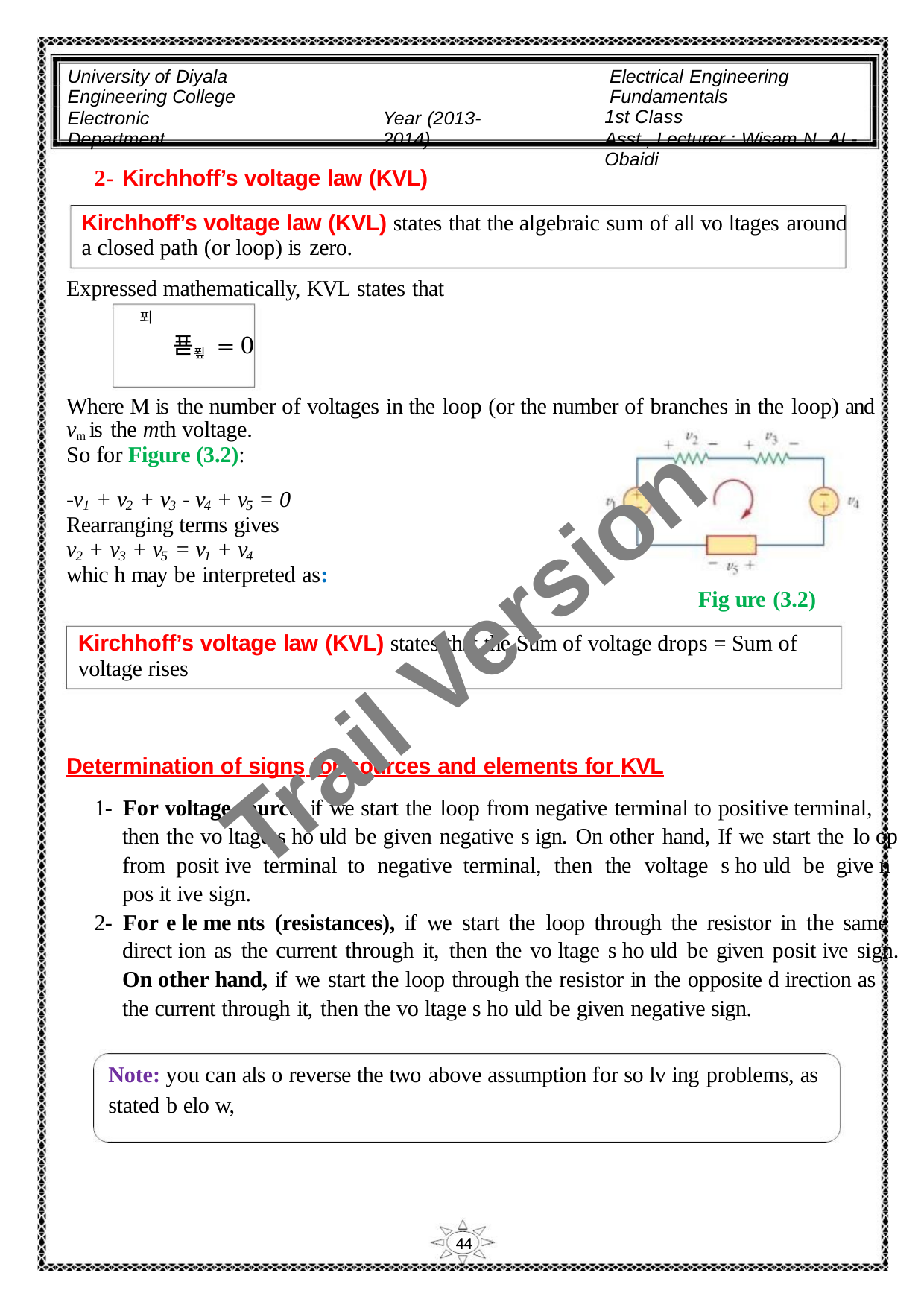

University of Diyala
Engineering College
Electronic Department
Electrical Engineering Fundamentals
1st Class
Asst., Lecturer : Wisam N. AL-Obaidi
Year (2013-2014)
2- Kirchhoff’s voltage law (KVL)
Kirchhoff’s voltage law (KVL) states that the algebraic sum of all vo ltages around
a closed path (or loop) is zero.
Expressed mathematically, KVL states that
푀
  푣푚 = 0
Where M is the number of voltages in the loop (or the number of branches in the loop) and
vm is the mth voltage.
So for Figure (3.2):
-v + v + v - v + v = 0
1
2
3
4
5
Rearranging terms gives
v + v + v = v + v
2
3
5
1
4
whic h may be interpreted as:
Fig ure (3.2)
Trail Version
Trail Version
Trail Version
Trail Version
Trail Version
Trail Version
Trail Version
Trail Version
Trail Version
Trail Version
Trail Version
Trail Version
Trail Version
Kirchhoff’s voltage law (KVL) states that the Sum of voltage drops = Sum of
voltage rises
Determination of signs for sources and elements for KVL
1- For voltage source, if we start the loop from negative terminal to positive terminal,
then the vo ltage s ho uld be given negative s ign. On other hand, If we start the lo op
from posit ive terminal to negative terminal, then the voltage s ho uld be give n
pos it ive sign.
2- For e le me nts (resistances), if we start the loop through the resistor in the same
direct ion as the current through it, then the vo ltage s ho uld be given posit ive sign.
On other hand, if we start the loop through the resistor in the opposite d irection as
the current through it, then the vo ltage s ho uld be given negative sign.
Note: you can als o reverse the two above assumption for so lv ing problems, as
stated b elo w,
44